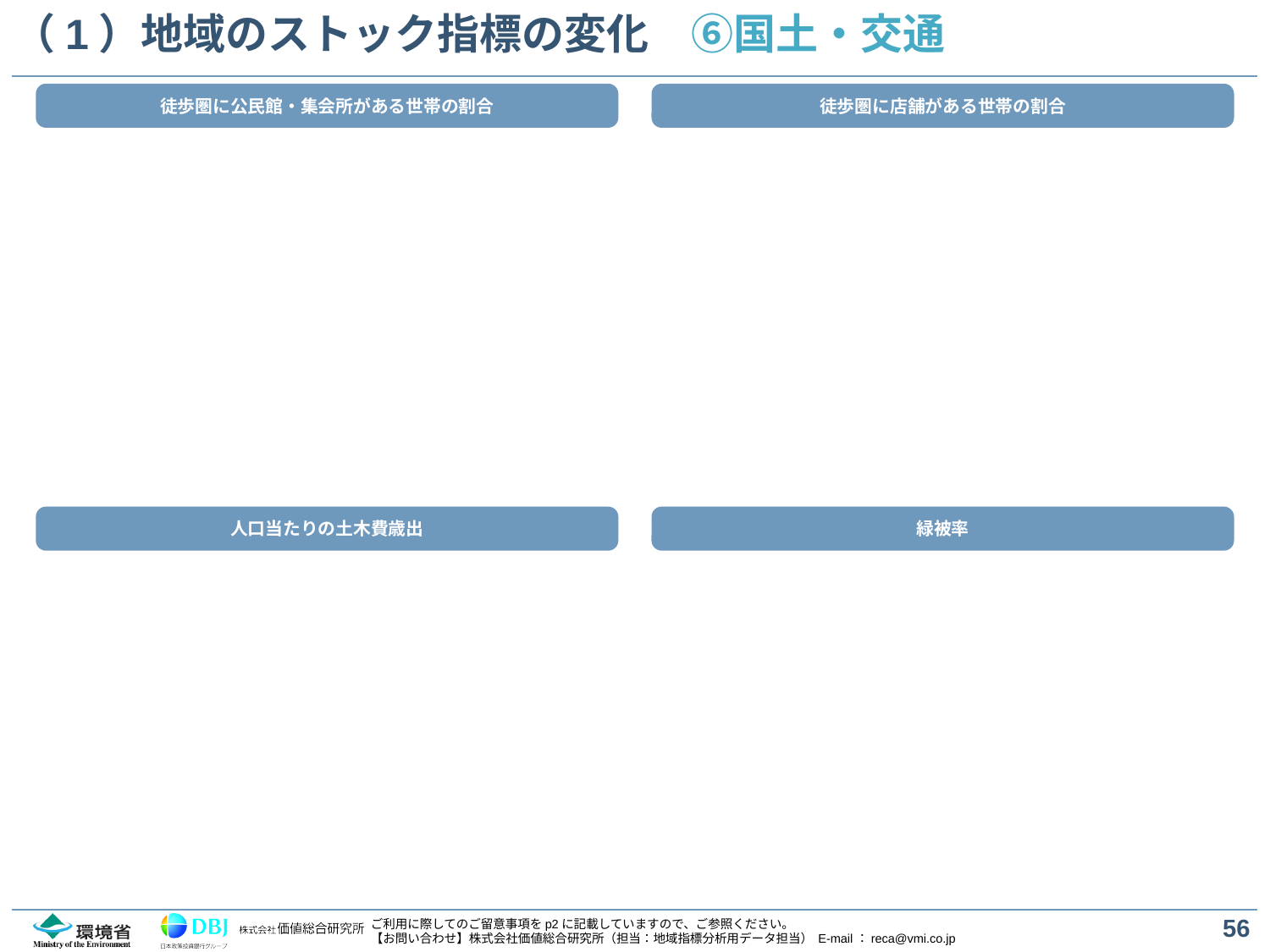

# （1）地域のストック指標の変化　⑥国土・交通
徒歩圏に公民館・集会所がある世帯の割合
徒歩圏に店舗がある世帯の割合
人口当たりの土木費歳出
緑被率
56